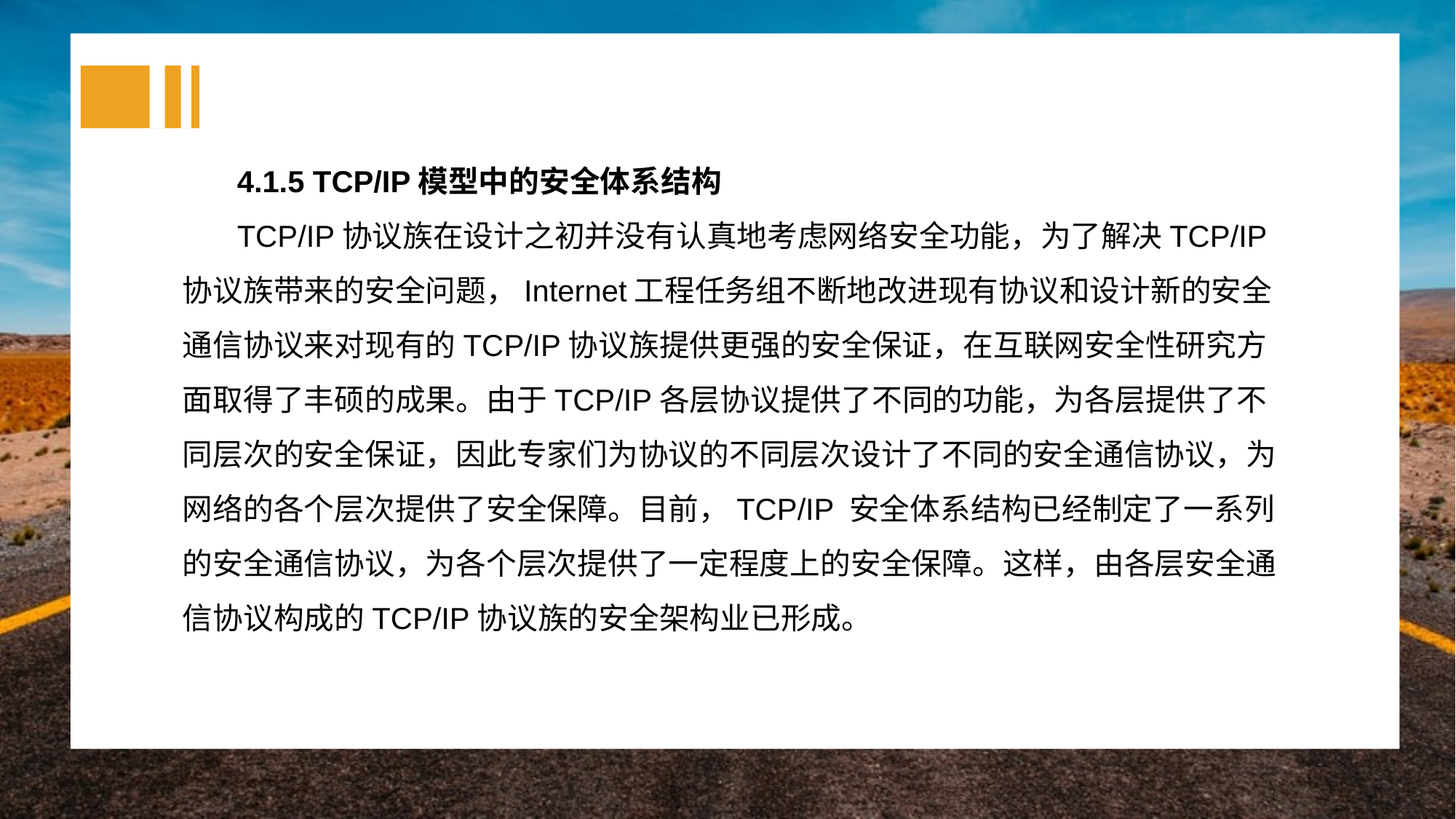

4.1.5 TCP/IP模型中的安全体系结构
TCP/IP协议族在设计之初并没有认真地考虑网络安全功能，为了解决TCP/IP协议族带来的安全问题，Internet工程任务组不断地改进现有协议和设计新的安全通信协议来对现有的TCP/IP协议族提供更强的安全保证，在互联网安全性研究方面取得了丰硕的成果。由于TCP/IP各层协议提供了不同的功能，为各层提供了不同层次的安全保证，因此专家们为协议的不同层次设计了不同的安全通信协议，为网络的各个层次提供了安全保障。目前，TCP/IP 安全体系结构已经制定了一系列的安全通信协议，为各个层次提供了一定程度上的安全保障。这样，由各层安全通信协议构成的TCP/IP协议族的安全架构业已形成。